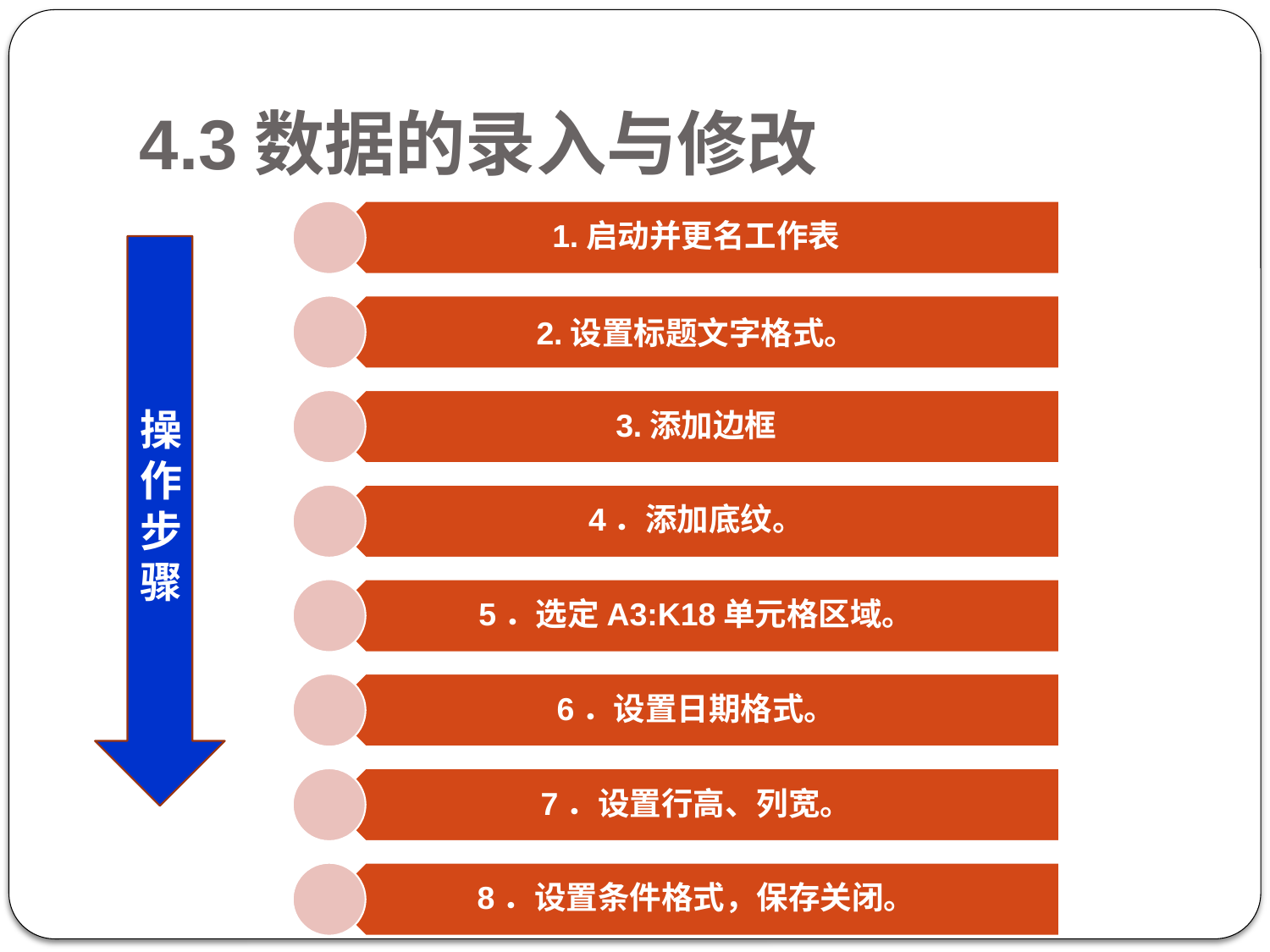

# 4.3数据的录入与修改
1.启动并更名工作表
2.设置标题文字格式。
3.添加边框
4．添加底纹。
5．选定A3:K18单元格区域。
6．设置日期格式。
7．设置行高、列宽。
8．设置条件格式，保存关闭。
操作步骤